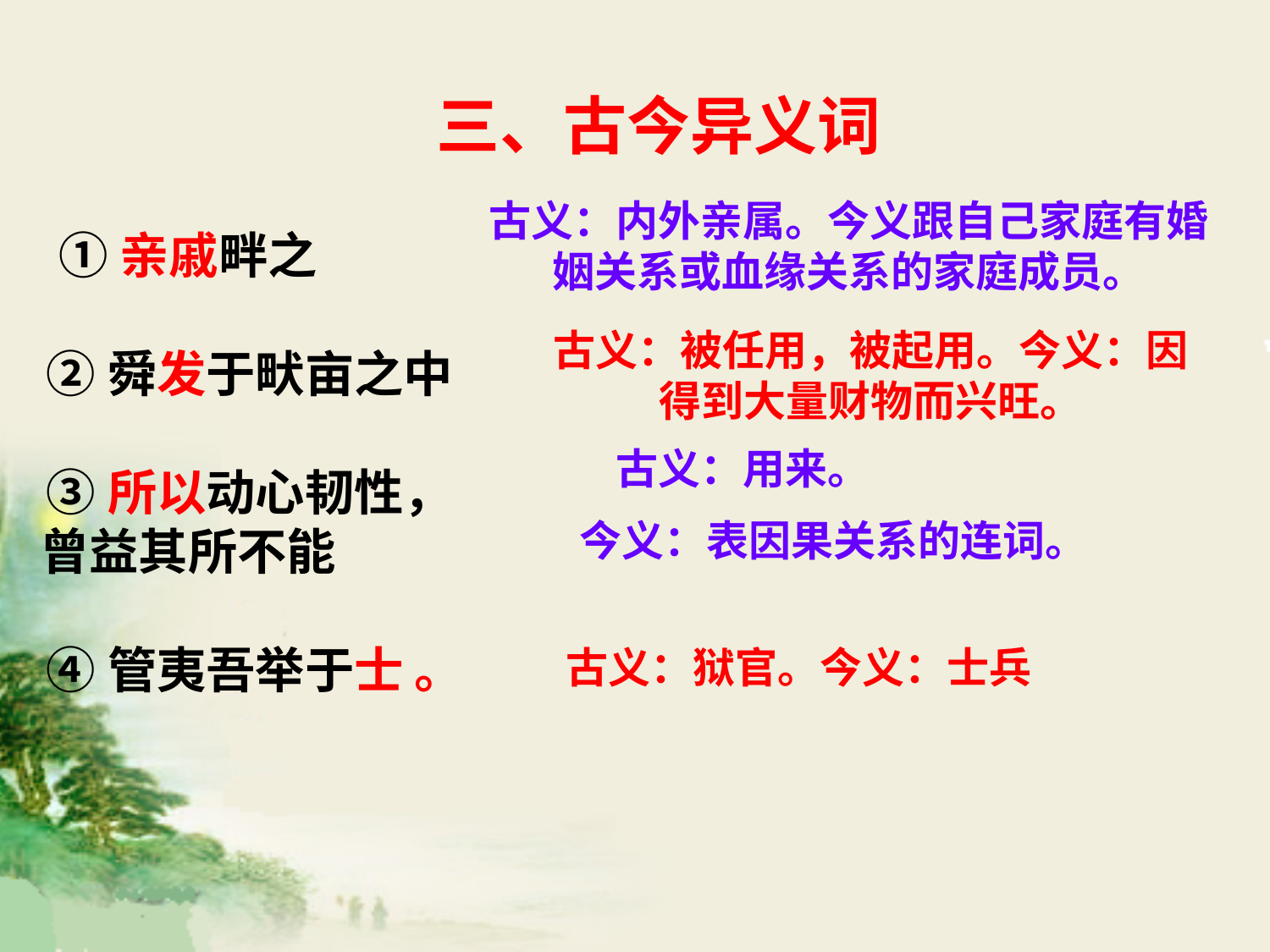

三、古今异义词
古义：内外亲属。今义跟自己家庭有婚姻关系或血缘关系的家庭成员。
①亲戚畔之

           ②舜发于畎亩之中

           ③所以动心韧性，
曾益其所不能

            ④管夷吾举于士 。
古义：被任用，被起用。今义：因得到大量财物而兴旺。
古义：用来。
今义：表因果关系的连词。
古义：狱官。今义：士兵